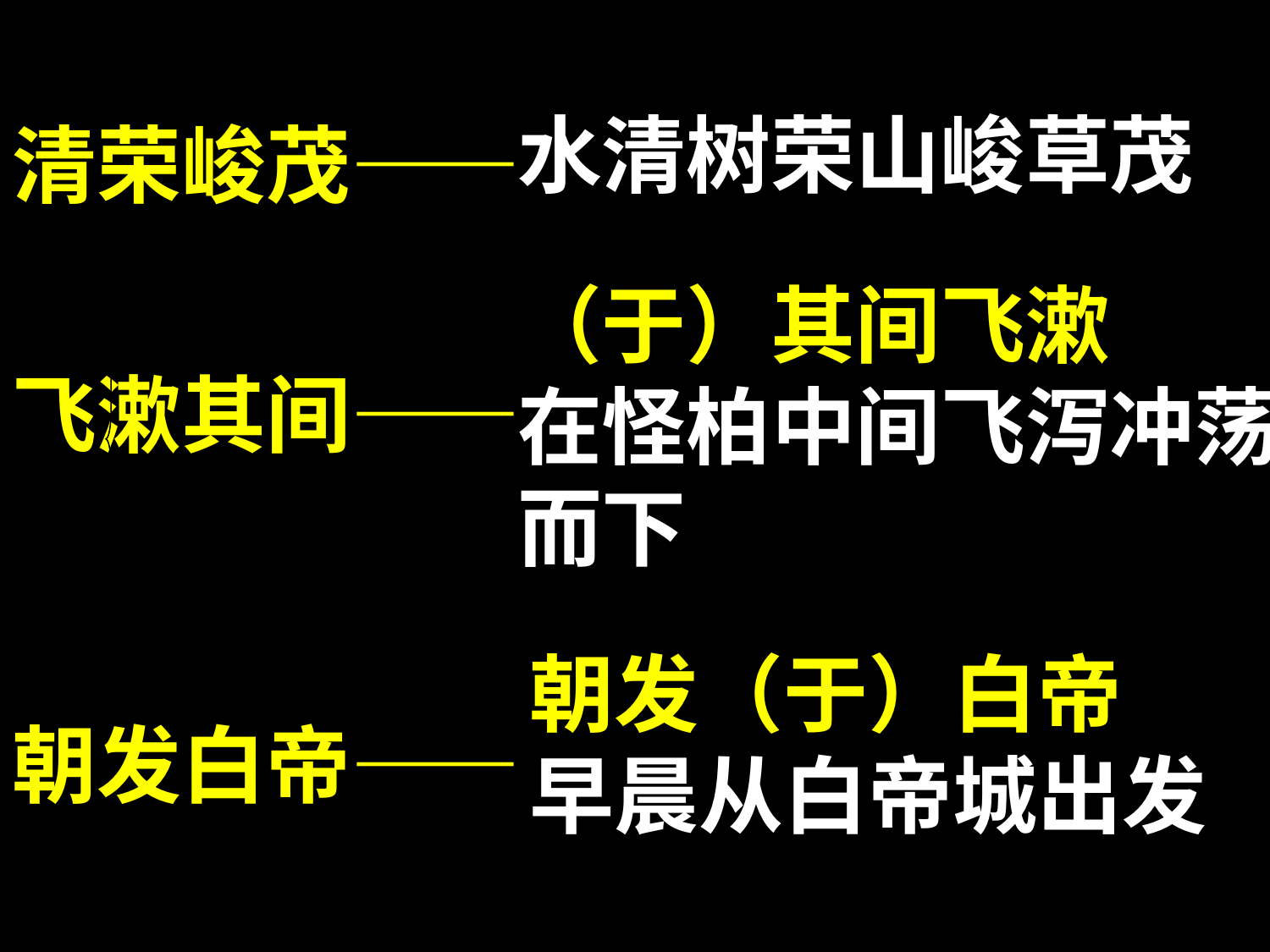

水清树荣山峻草茂
清荣峻茂——

飞漱其间——

朝发白帝——

（于）其间飞漱
在怪柏中间飞泻冲荡
而下
朝发（于）白帝
早晨从白帝城出发